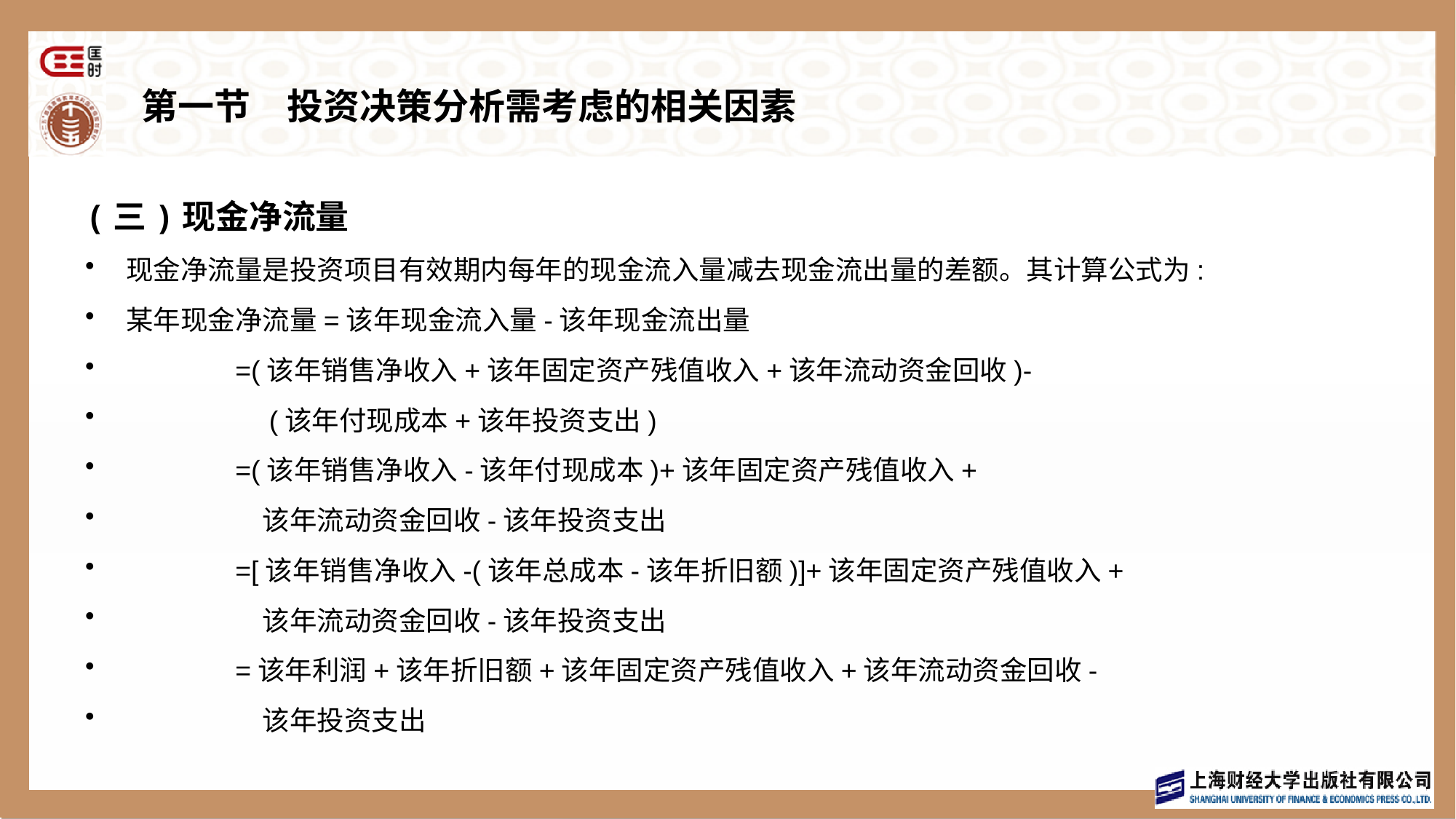

# 第一节　投资决策分析需考虑的相关因素
(三)现金净流量
现金净流量是投资项目有效期内每年的现金流入量减去现金流出量的差额。其计算公式为:
某年现金净流量=该年现金流入量-该年现金流出量
	=(该年销售净收入+该年固定资产残值收入+该年流动资金回收)-
	　(该年付现成本+该年投资支出)
	=(该年销售净收入-该年付现成本)+该年固定资产残值收入+
	　该年流动资金回收-该年投资支出
	=[该年销售净收入-(该年总成本-该年折旧额)]+该年固定资产残值收入+
	　该年流动资金回收-该年投资支出
	=该年利润+该年折旧额+该年固定资产残值收入+该年流动资金回收-
	　该年投资支出